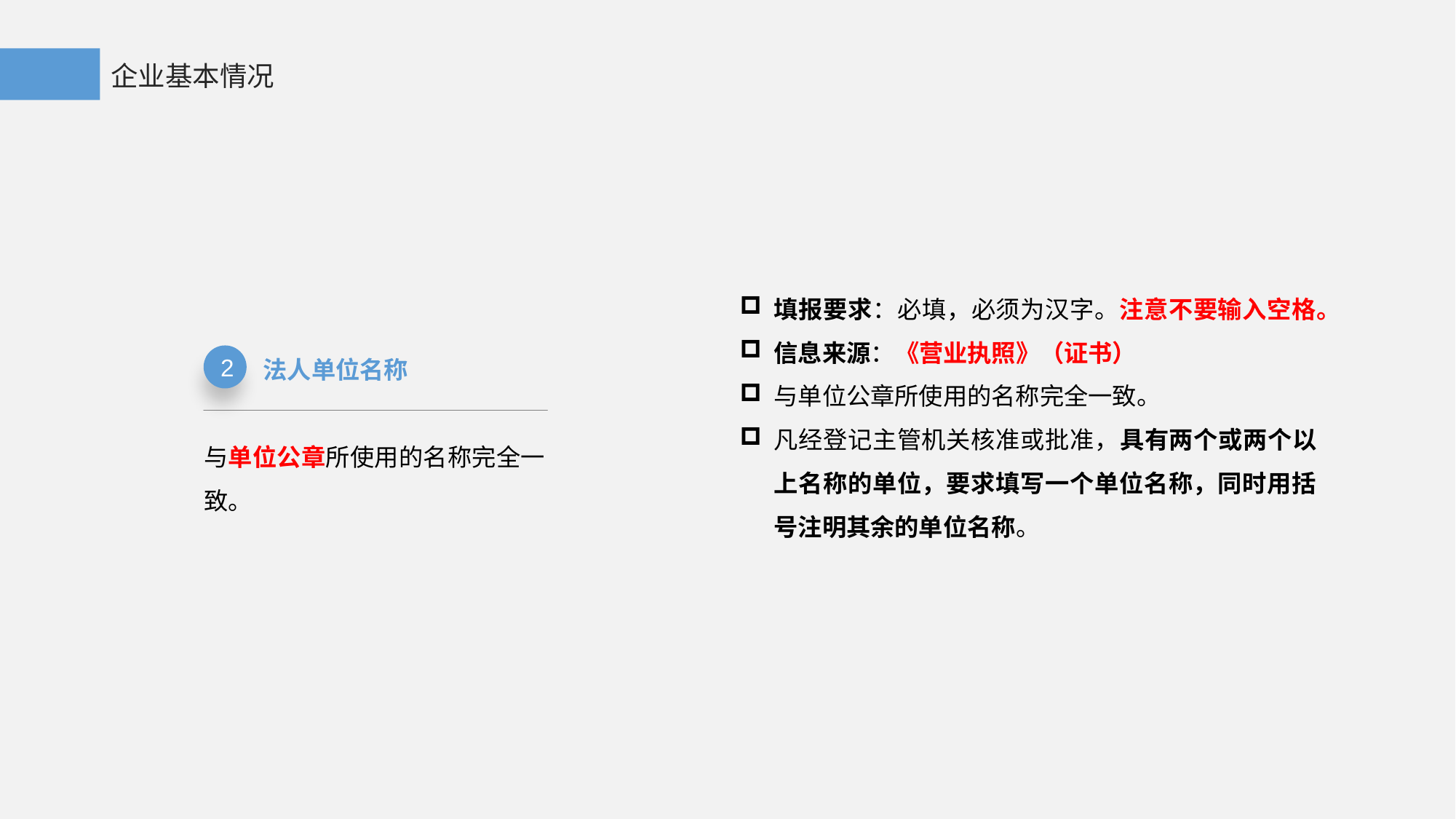

企业基本情况
填报要求：必填，必须为汉字。注意不要输入空格。
信息来源：《营业执照》（证书）
与单位公章所使用的名称完全一致。
凡经登记主管机关核准或批准，具有两个或两个以上名称的单位，要求填写一个单位名称，同时用括号注明其余的单位名称。
2
法人单位名称
与单位公章所使用的名称完全一致。

9